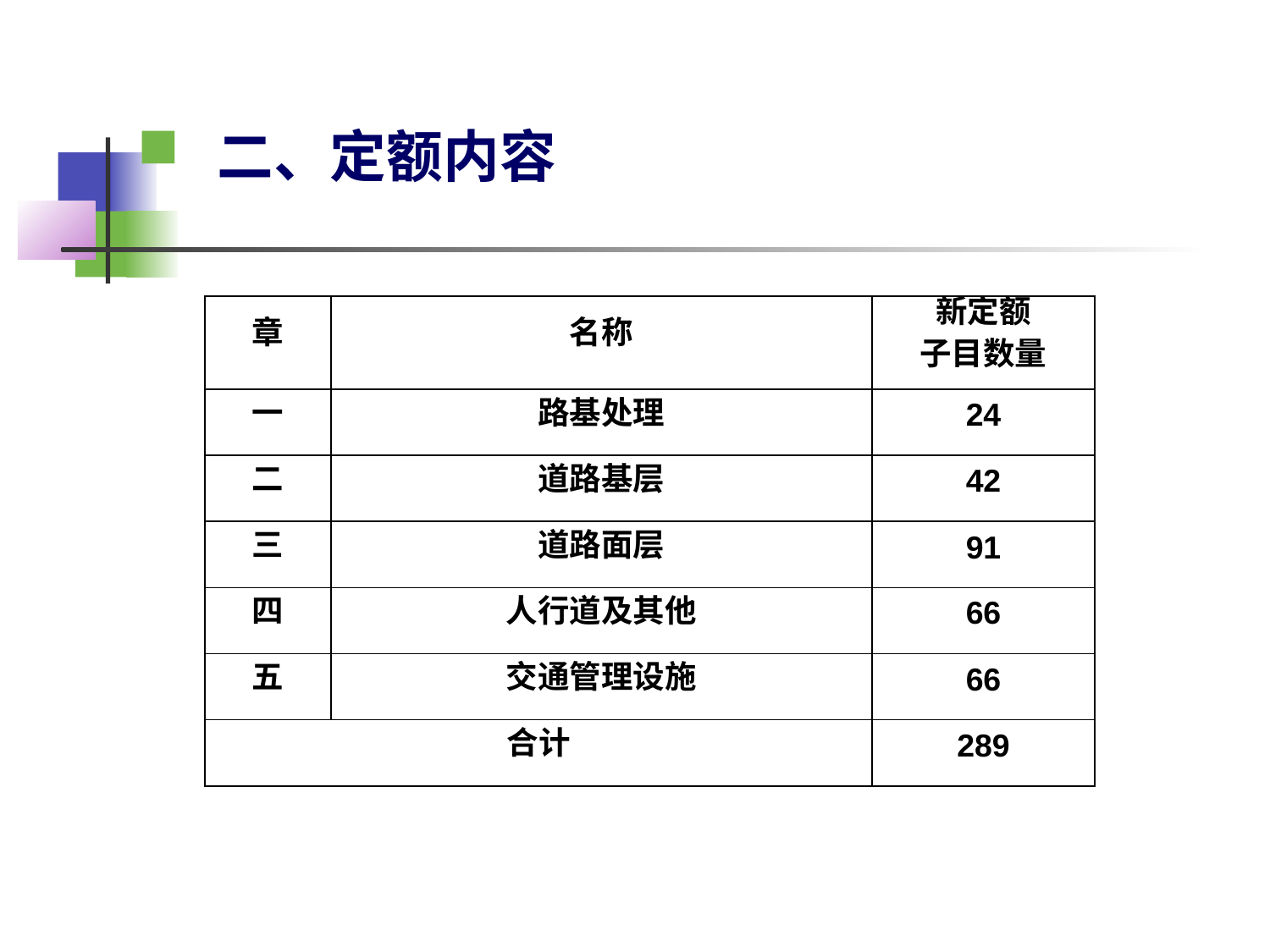

# 二、定额内容

| 章 | 名称 | 新定额 子目数量 |
| --- | --- | --- |
| 一 | 路基处理 | 24 |
| 二 | 道路基层 | 42 |
| 三 | 道路面层 | 91 |
| 四 | 人行道及其他 | 66 |
| 五 | 交通管理设施 | 66 |
| 合计 |  | 289 |